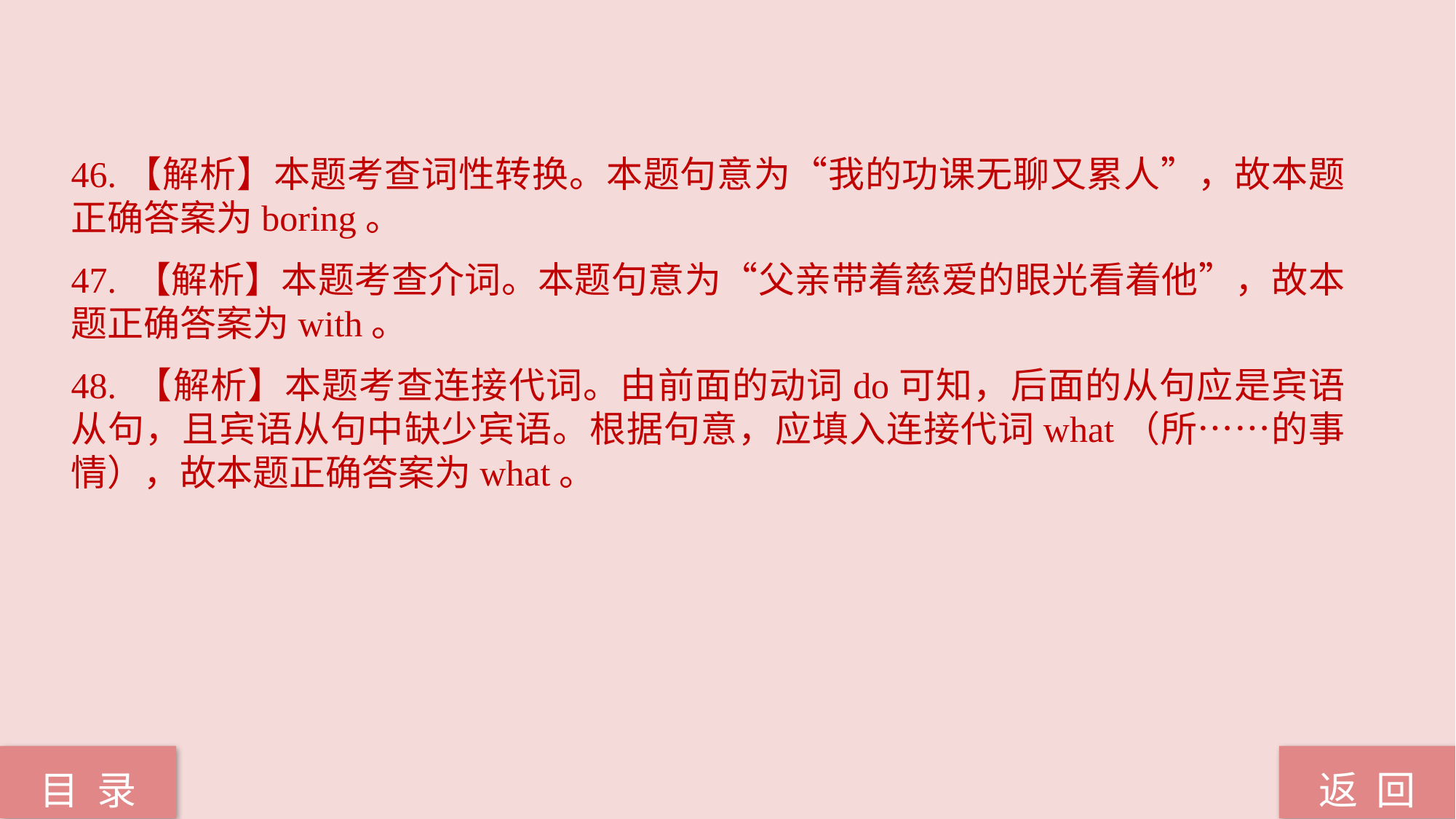

46.【解析】本题考查词性转换。本题句意为“我的功课无聊又累人”，故本题正确答案为boring。
47. 【解析】本题考查介词。本题句意为“父亲带着慈爱的眼光看着他”，故本题正确答案为with。
48. 【解析】本题考查连接代词。由前面的动词do可知，后面的从句应是宾语从句，且宾语从句中缺少宾语。根据句意，应填入连接代词what（所……的事情），故本题正确答案为what。
返  回